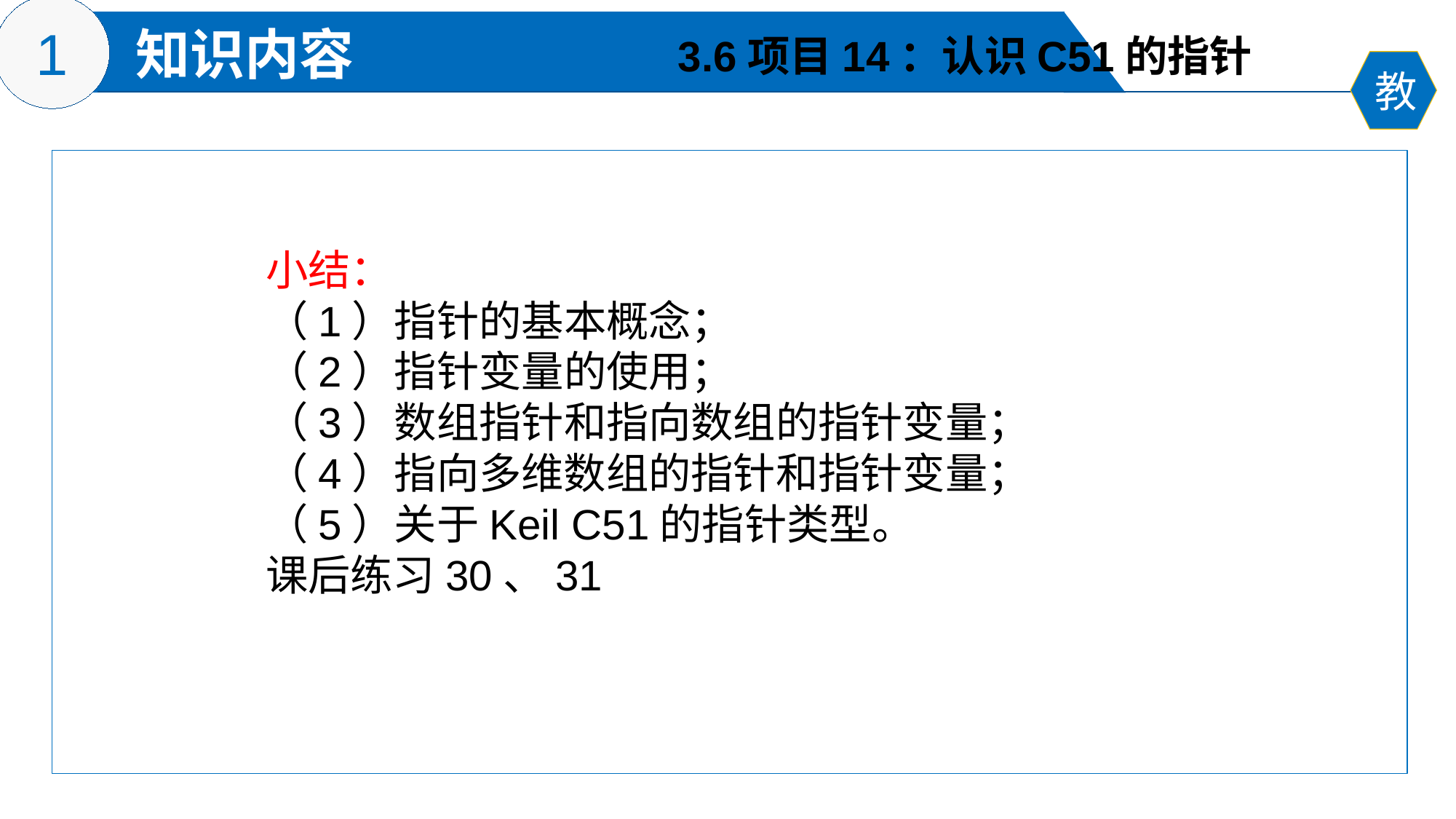

3.6项目14：认识C51的指针
小结：
（1）指针的基本概念；
（2）指针变量的使用；
（3）数组指针和指向数组的指针变量；
（4）指向多维数组的指针和指针变量；
（5）关于Keil C51的指针类型。
课后练习30、31